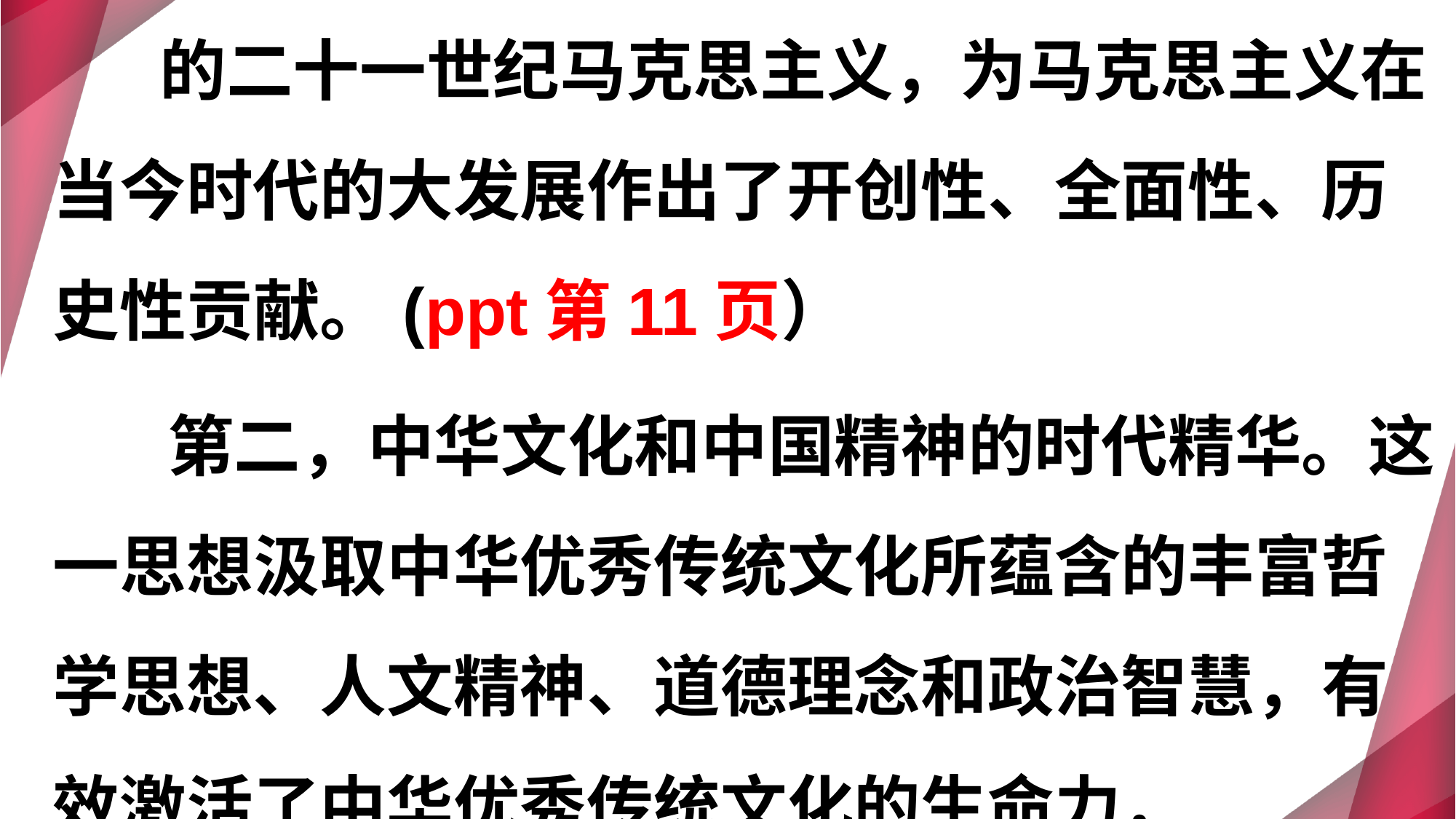

的二十一世纪马克思主义，为马克思主义在当今时代的大发展作出了开创性、全面性、历史性贡献。(ppt第11页）
           第二，中华文化和中国精神的时代精华。这一思想汲取中华优秀传统文化所蕴含的丰富哲学思想、人文精神、道德理念和政治智慧，有效激活了中华优秀传统文化的生命力，